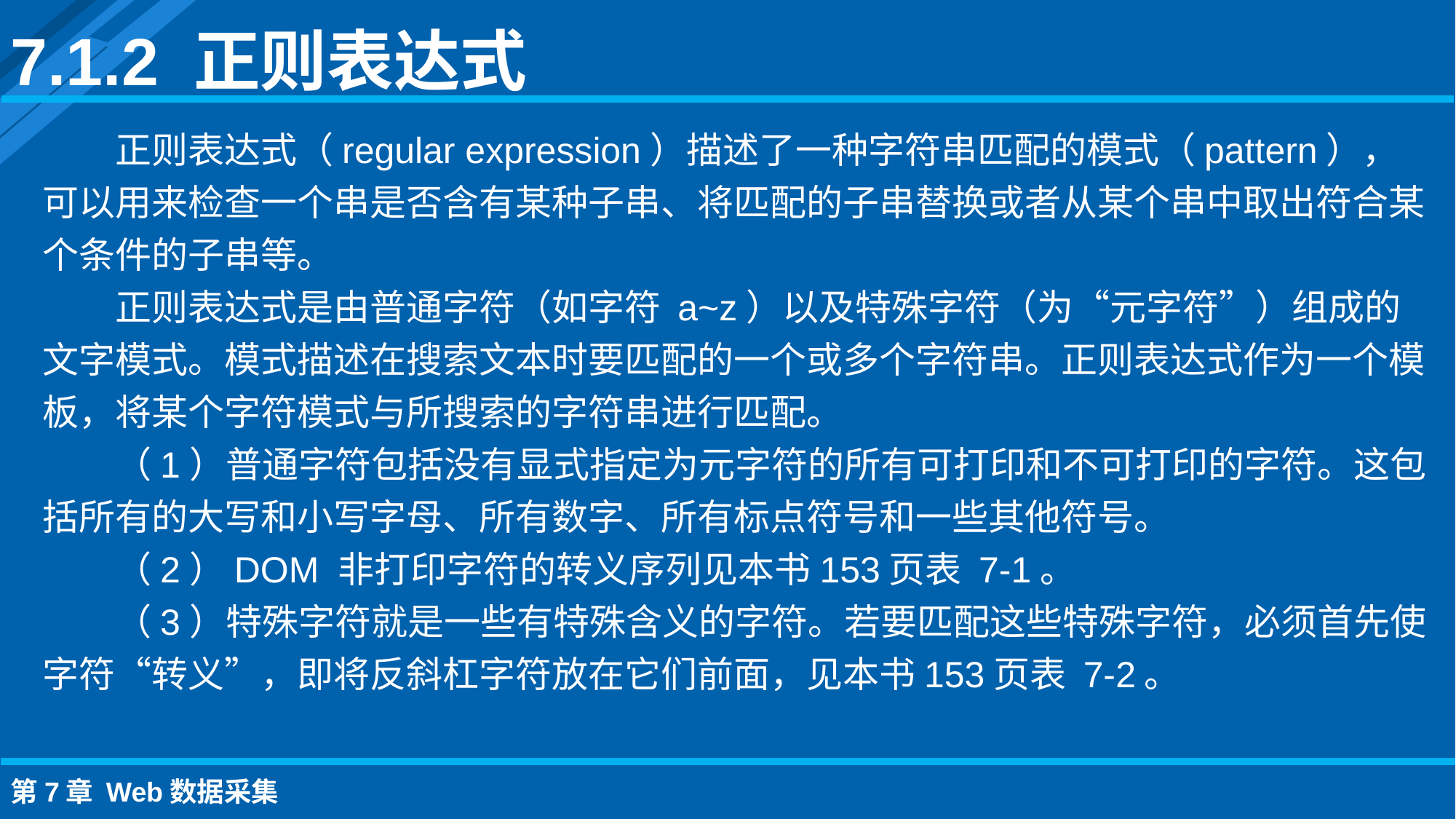

7.1.2 正则表达式

正则表达式（regular expression）描述了一种字符串匹配的模式（pattern），可以用来检查一个串是否含有某种子串、将匹配的子串替换或者从某个串中取出符合某个条件的子串等。
正则表达式是由普通字符（如字符 a~z）以及特殊字符（为“元字符”）组成的文字模式。模式描述在搜索文本时要匹配的一个或多个字符串。正则表达式作为一个模板，将某个字符模式与所搜索的字符串进行匹配。
（1）普通字符包括没有显式指定为元字符的所有可打印和不可打印的字符。这包括所有的大写和小写字母、所有数字、所有标点符号和一些其他符号。
（2）DOM 非打印字符的转义序列见本书153页表 7-1。
（3）特殊字符就是一些有特殊含义的字符。若要匹配这些特殊字符，必须首先使字符“转义”，即将反斜杠字符放在它们前面，见本书153页表 7-2。
第7章 Web数据采集